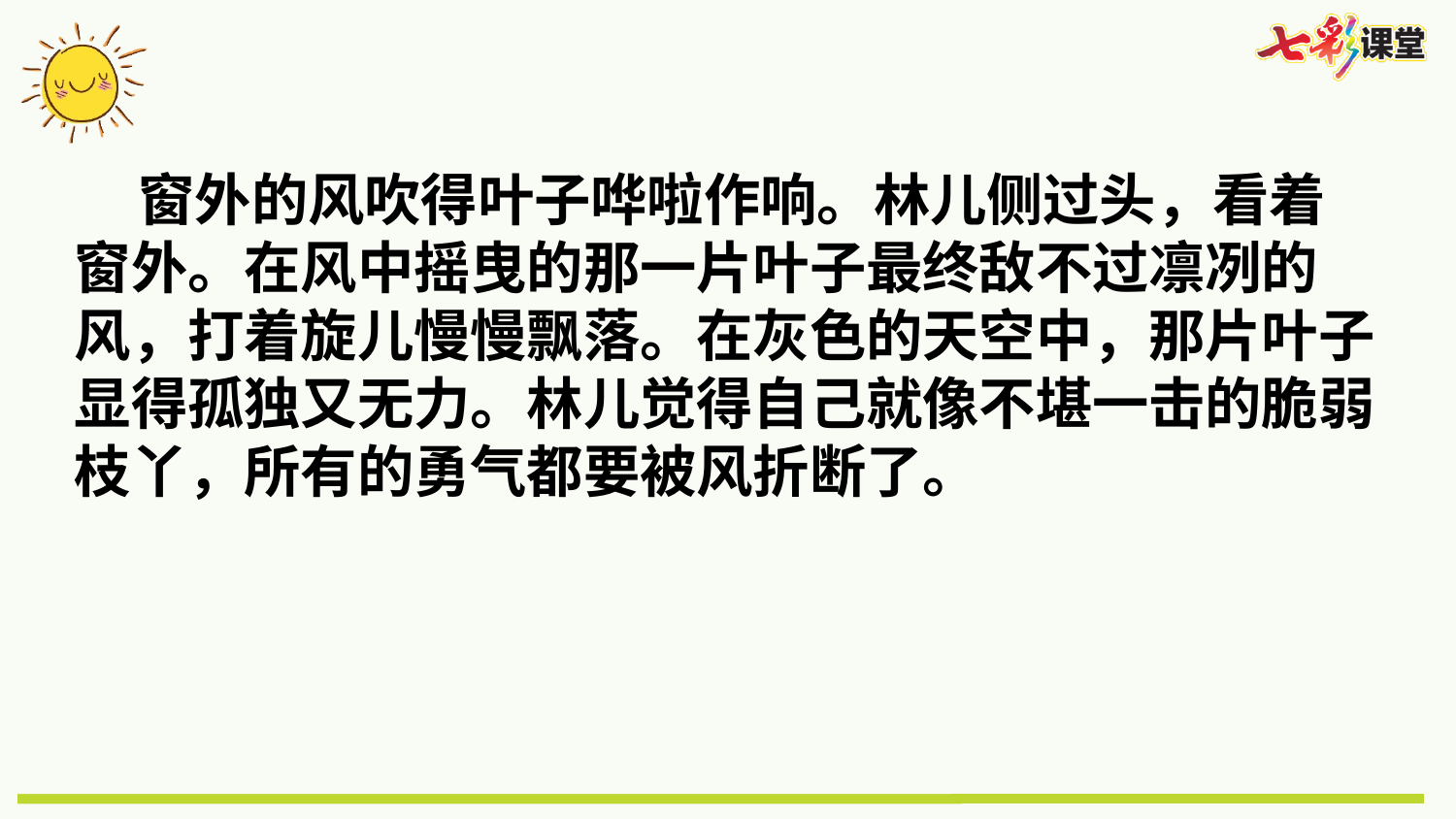

窗外的风吹得叶子哗啦作响。林儿侧过头，看着窗外。在风中摇曳的那一片叶子最终敌不过凛冽的风，打着旋儿慢慢飘落。在灰色的天空中，那片叶子显得孤独又无力。林儿觉得自己就像不堪一击的脆弱枝丫，所有的勇气都要被风折断了。